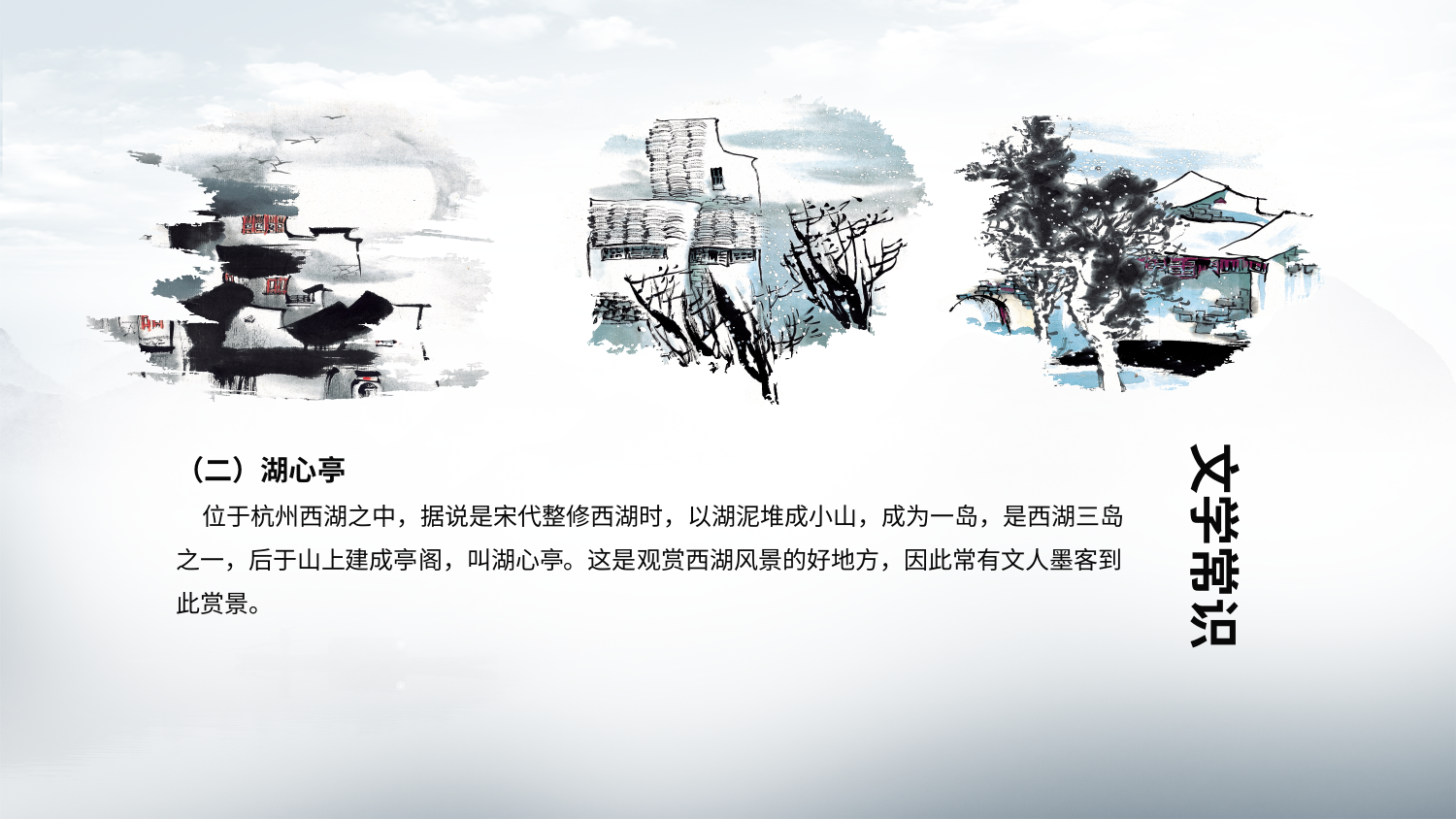

文学常识
（二）湖心亭
    位于杭州西湖之中，据说是宋代整修西湖时，以湖泥堆成小山，成为一岛，是西湖三岛之一，后于山上建成亭阁，叫湖心亭。这是观赏西湖风景的好地方，因此常有文人墨客到此赏景。